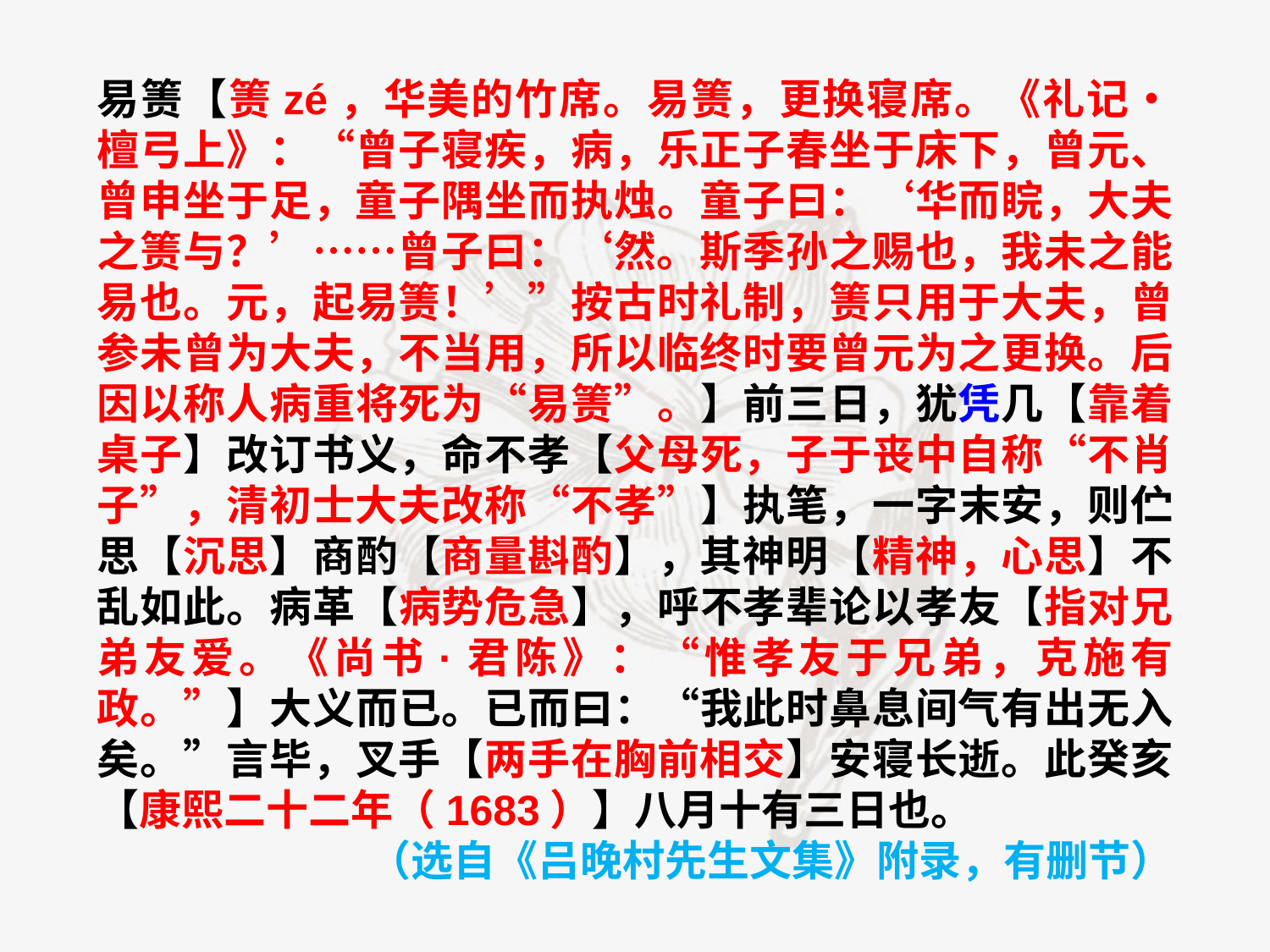

易箦【箦zé，华美的竹席。易箦，更换寝席。《礼记•檀弓上》：“曾子寝疾，病，乐正子春坐于床下，曾元、曾申坐于足，童子隅坐而执烛。童子曰：‘华而睆，大夫之箦与？’……曾子曰：‘然。斯季孙之赐也，我未之能易也。元，起易箦！’”按古时礼制，箦只用于大夫，曾参未曾为大夫，不当用，所以临终时要曾元为之更换。后因以称人病重将死为“易箦”。】前三日，犹凭几【靠着桌子】改订书义，命不孝【父母死，子于丧中自称“不肖子”，清初士大夫改称“不孝”】执笔，一字末安，则伫思【沉思】商酌【商量斟酌】，其神明【精神，心思】不乱如此。病革【病势危急】，呼不孝辈论以孝友【指对兄弟友爱。《尚书·君陈》：“惟孝友于兄弟，克施有政。”】大义而已。已而曰：“我此时鼻息间气有出无入矣。”言毕，叉手【两手在胸前相交】安寝长逝。此癸亥【康熙二十二年（1683）】八月十有三日也。
（选自《吕晚村先生文集》附录，有删节）